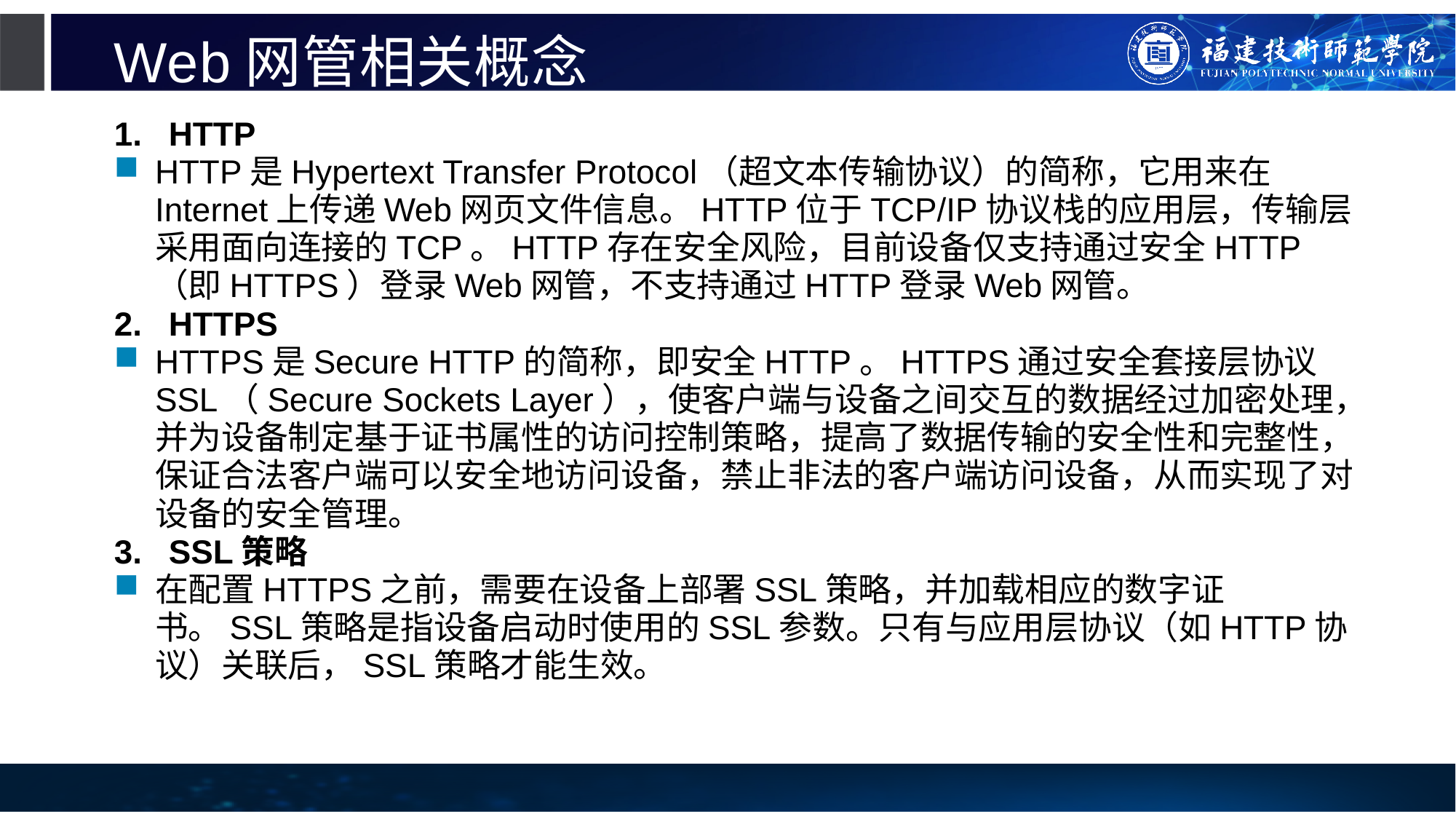

# Web网管相关概念
HTTP
HTTP是Hypertext Transfer Protocol（超文本传输协议）的简称，它用来在Internet上传递Web网页文件信息。HTTP位于TCP/IP协议栈的应用层，传输层采用面向连接的TCP。HTTP存在安全风险，目前设备仅支持通过安全HTTP（即HTTPS）登录Web网管，不支持通过HTTP登录Web网管。
HTTPS
HTTPS是Secure HTTP的简称，即安全HTTP。HTTPS通过安全套接层协议SSL（Secure Sockets Layer），使客户端与设备之间交互的数据经过加密处理，并为设备制定基于证书属性的访问控制策略，提高了数据传输的安全性和完整性，保证合法客户端可以安全地访问设备，禁止非法的客户端访问设备，从而实现了对设备的安全管理。
SSL策略
在配置HTTPS之前，需要在设备上部署SSL策略，并加载相应的数字证书。SSL策略是指设备启动时使用的SSL参数。只有与应用层协议（如HTTP协议）关联后，SSL策略才能生效。